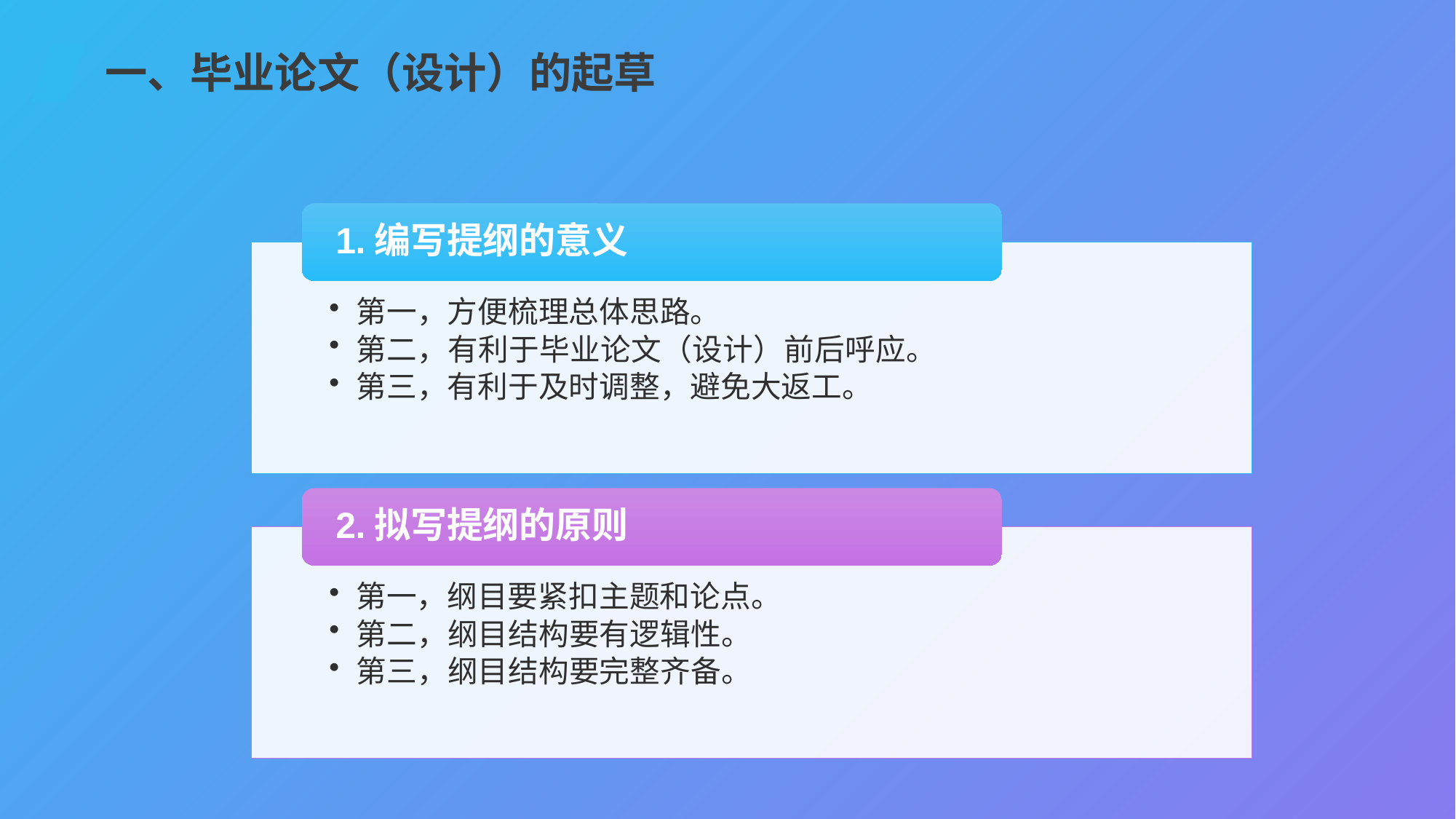

一、毕业论文（设计）的起草
第一，方便梳理总体思路。
第二，有利于毕业论文（设计）前后呼应。
第三，有利于及时调整，避免大返工。
1.编写提纲的意义
第一，纲目要紧扣主题和论点。
第二，纲目结构要有逻辑性。
第三，纲目结构要完整齐备。
2.拟写提纲的原则